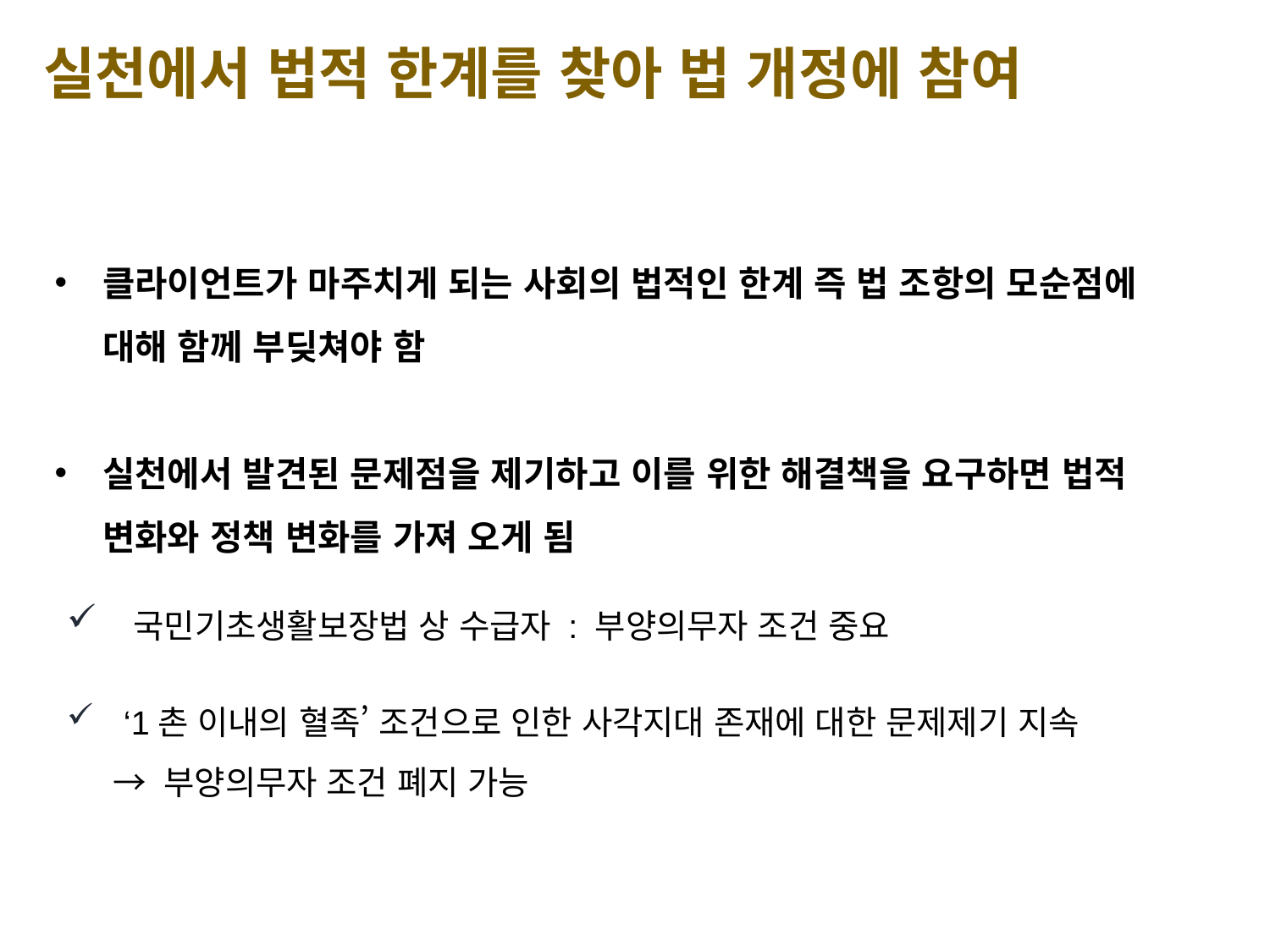

실천에서 법적 한계를 찾아 법 개정에 참여
클라이언트가 마주치게 되는 사회의 법적인 한계 즉 법 조항의 모순점에 대해 함께 부딪쳐야 함

실천에서 발견된 문제점을 제기하고 이를 위한 해결책을 요구하면 법적 변화와 정책 변화를 가져 오게 됨

 국민기초생활보장법 상 수급자 : 부양의무자 조건 중요

 ‘1촌 이내의 혈족’ 조건으로 인한 사각지대 존재에 대한 문제제기 지속
     → 부양의무자 조건 폐지 가능